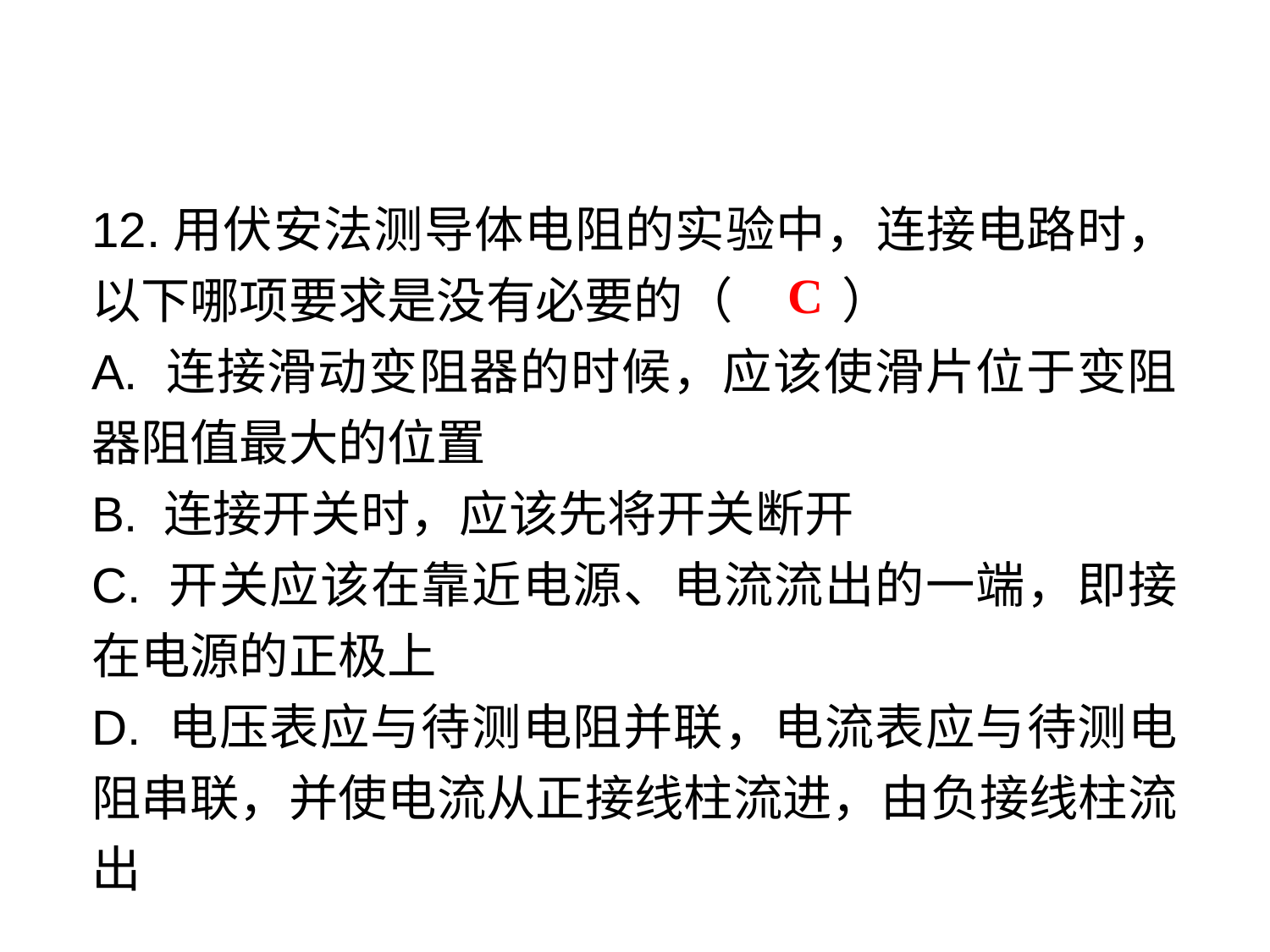

12.用伏安法测导体电阻的实验中，连接电路时，以下哪项要求是没有必要的（　 　）
A. 连接滑动变阻器的时候，应该使滑片位于变阻器阻值最大的位置
B. 连接开关时，应该先将开关断开
C. 开关应该在靠近电源、电流流出的一端，即接在电源的正极上
D. 电压表应与待测电阻并联，电流表应与待测电阻串联，并使电流从正接线柱流进，由负接线柱流出
C